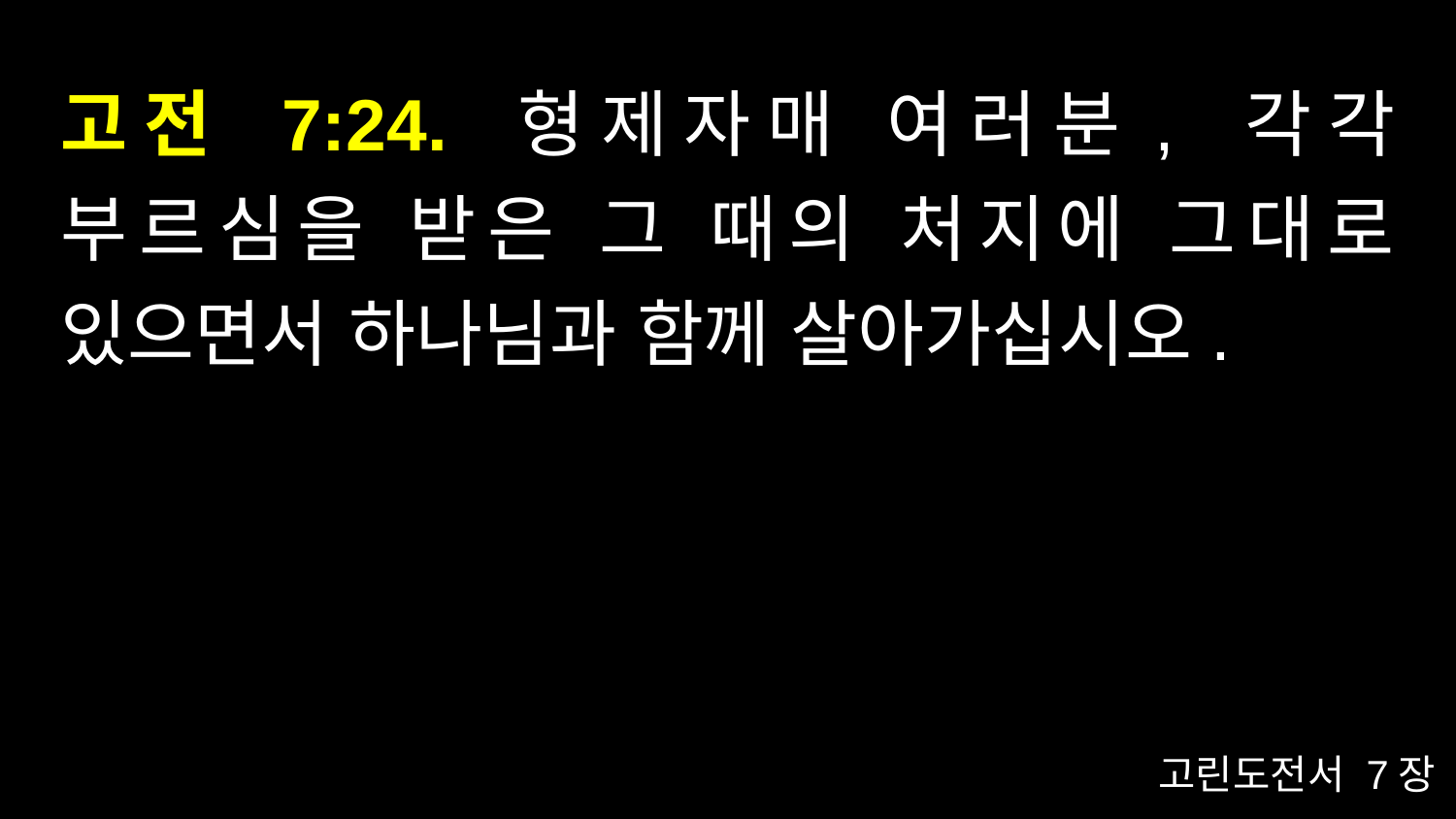

# 고전 7:24. 형제자매 여러분, 각각 부르심을 받은 그 때의 처지에 그대로 있으면서 하나님과 함께 살아가십시오.
고린도전서 7장